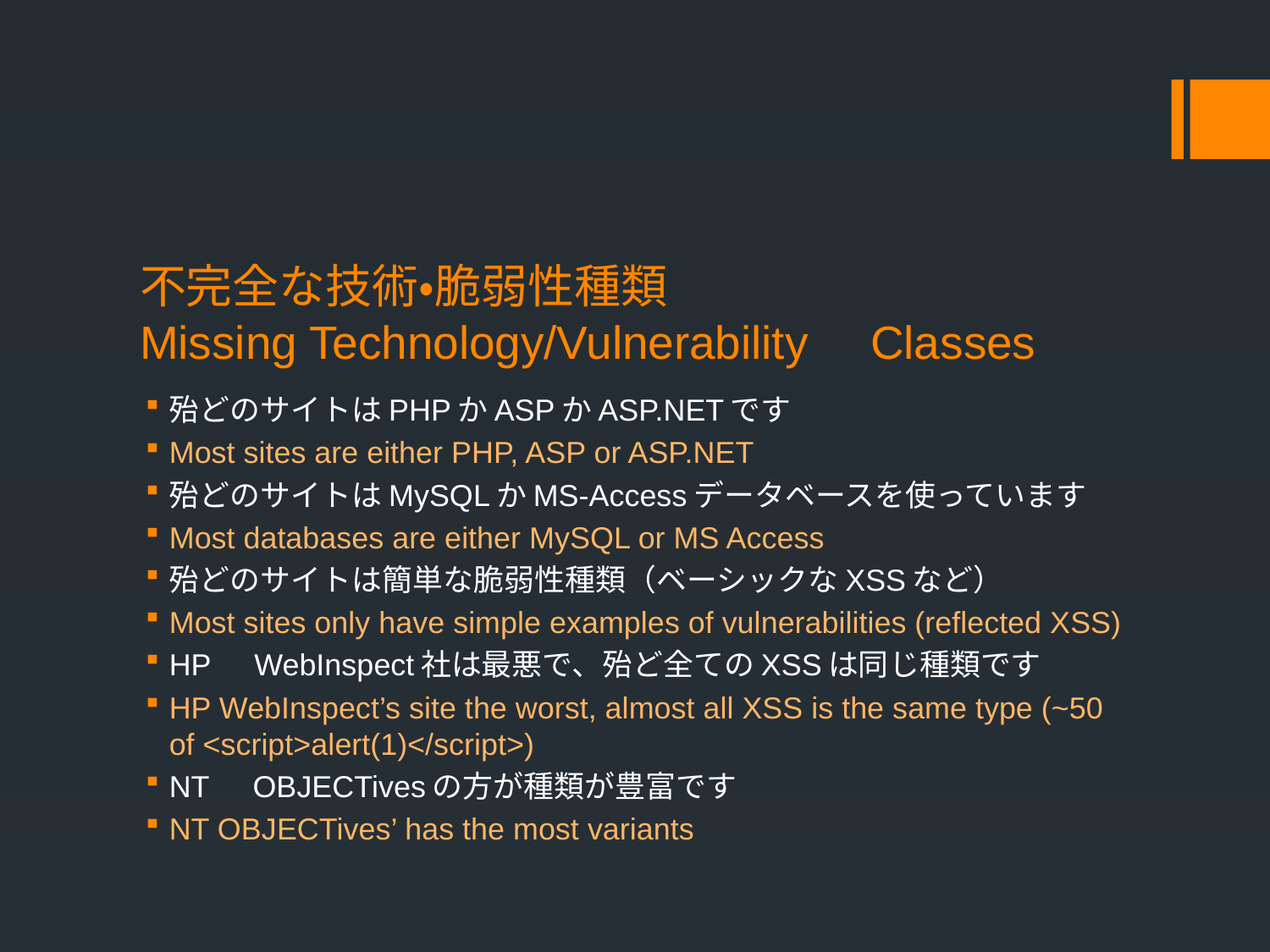

# 不完全な技術・脆弱性種類 Missing Technology/Vulnerability　Classes
殆どのサイトはPHPかASPかASP.NETです
Most sites are either PHP, ASP or ASP.NET
殆どのサイトはMySQLかMS-Accessデータベースを使っています
Most databases are either MySQL or MS Access
殆どのサイトは簡単な脆弱性種類（ベーシックなXSSなど）
Most sites only have simple examples of vulnerabilities (reflected XSS)
HP　WebInspect社は最悪で、殆ど全てのXSSは同じ種類です
HP WebInspect’s site the worst, almost all XSS is the same type (~50 of <script>alert(1)</script>)
NT　OBJECTivesの方が種類が豊富です
NT OBJECTives’ has the most variants